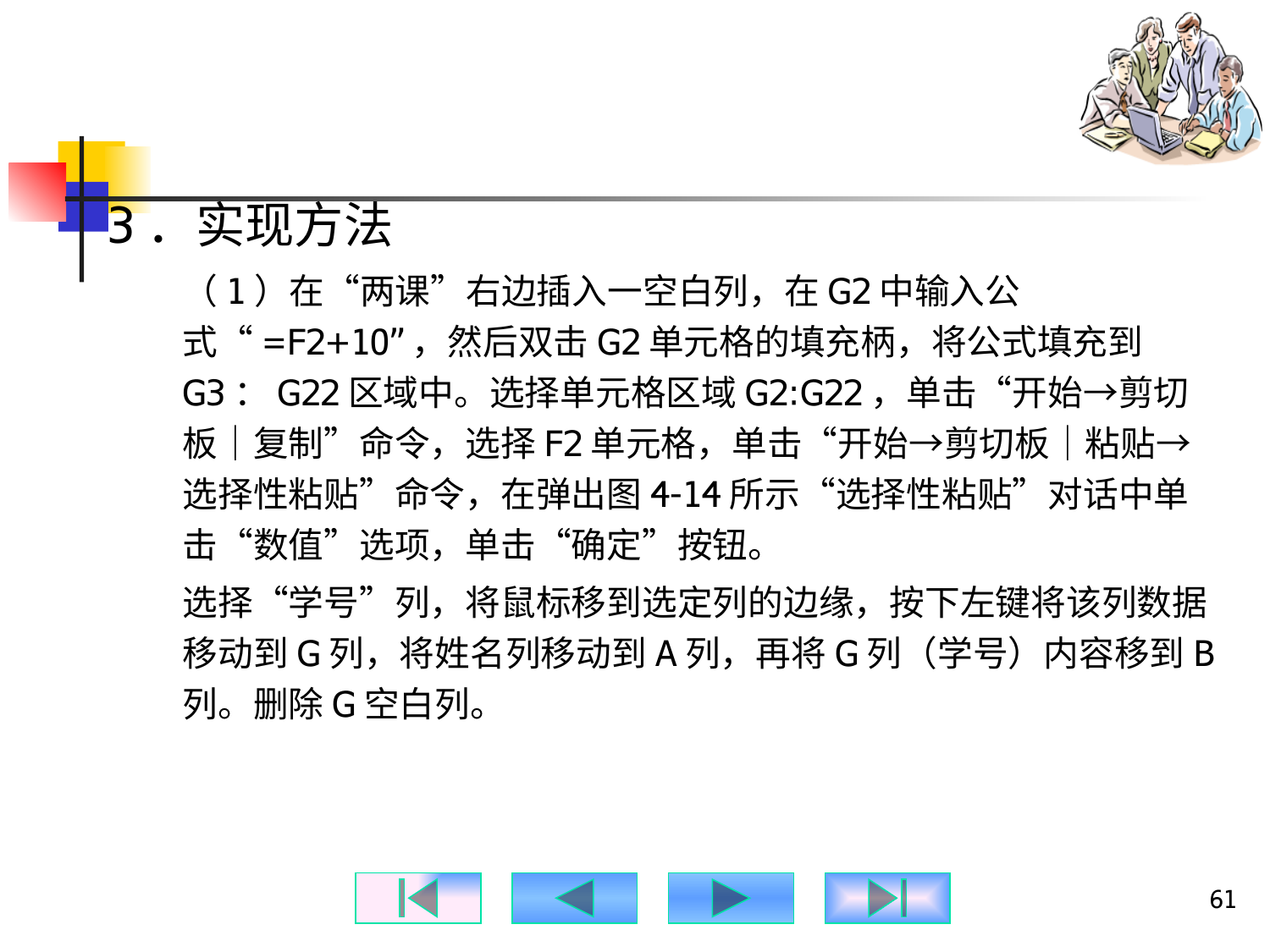

#
3．实现方法
（1）在“两课”右边插入一空白列，在G2中输入公式“=F2+10”，然后双击G2单元格的填充柄，将公式填充到G3：G22区域中。选择单元格区域G2:G22，单击“开始→剪切板｜复制”命令，选择F2单元格，单击“开始→剪切板｜粘贴→选择性粘贴”命令，在弹出图4-14所示“选择性粘贴”对话中单击“数值”选项，单击“确定”按钮。
选择“学号”列，将鼠标移到选定列的边缘，按下左键将该列数据移动到G列，将姓名列移动到A列，再将G列（学号）内容移到B列。删除G空白列。

61